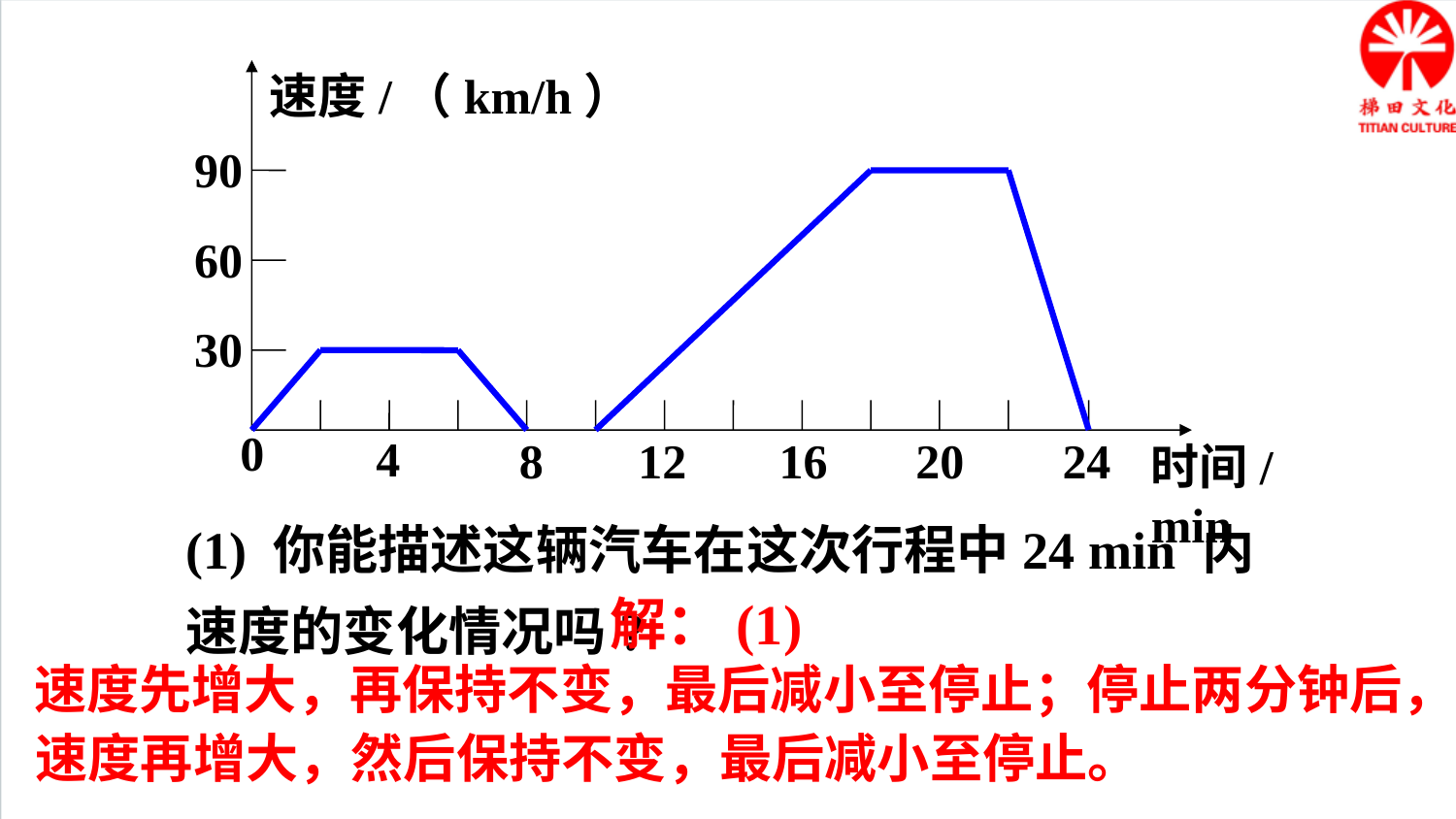

速度/（km/h）

90

60

30

0
4
8
12
16
20
24

时间/min
(1) 你能描述这辆汽车在这次行程中24 min 内速度的变化情况吗?
解：(1)
速度先增大，再保持不变，最后减小至停止；停止两分钟后，

速度再增大，然后保持不变，最后减小至停止。